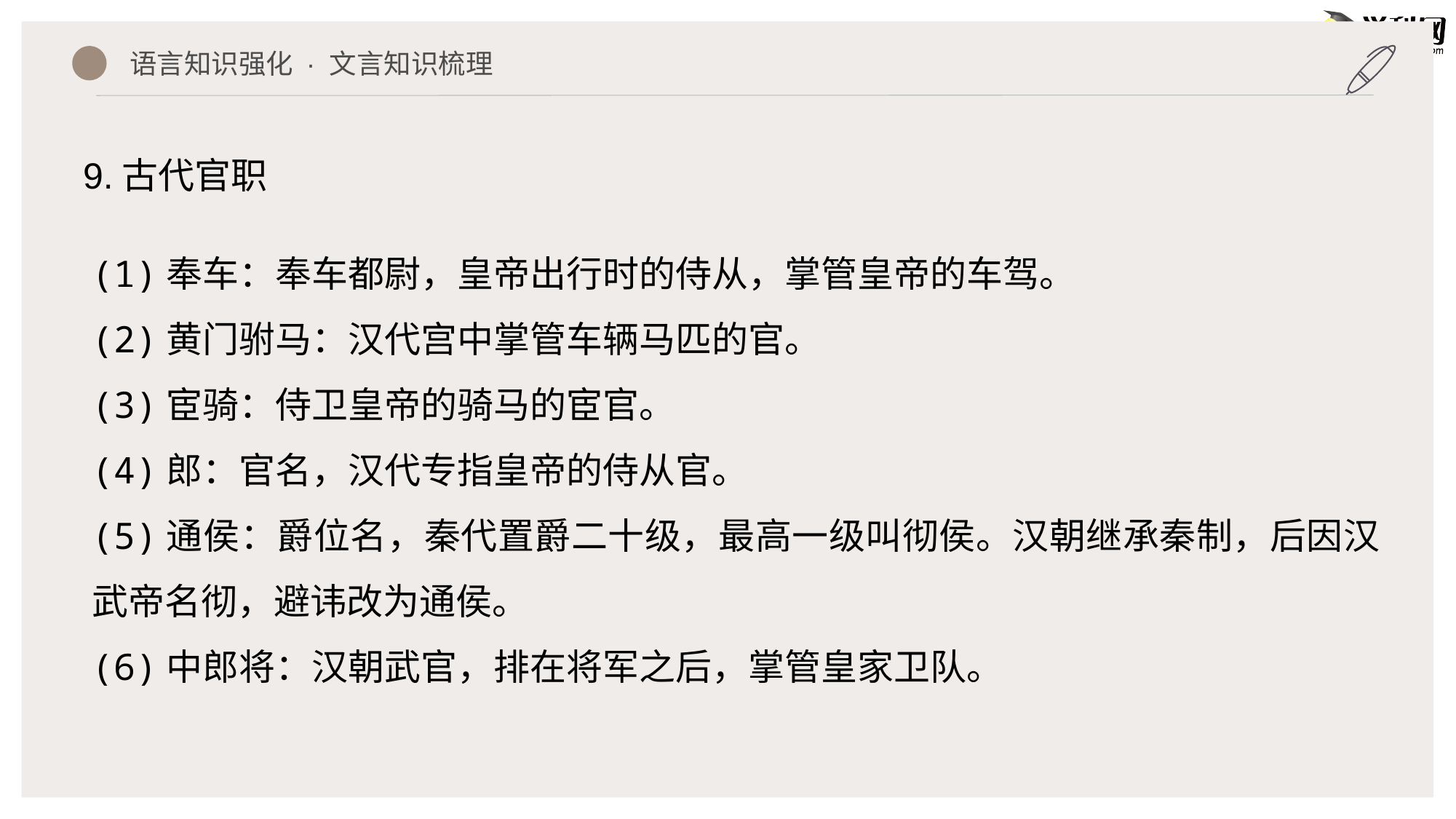

语言知识强化 · 文言知识梳理

9.古代官职
(1)奉车：奉车都尉，皇帝出行时的侍从，掌管皇帝的车驾。
(2)黄门驸马：汉代宫中掌管车辆马匹的官。
(3)宦骑：侍卫皇帝的骑马的宦官。
(4)郎：官名，汉代专指皇帝的侍从官。
(5)通侯：爵位名，秦代置爵二十级，最高一级叫彻侯。汉朝继承秦制，后因汉武帝名彻，避讳改为通侯。
(6)中郎将：汉朝武官，排在将军之后，掌管皇家卫队。